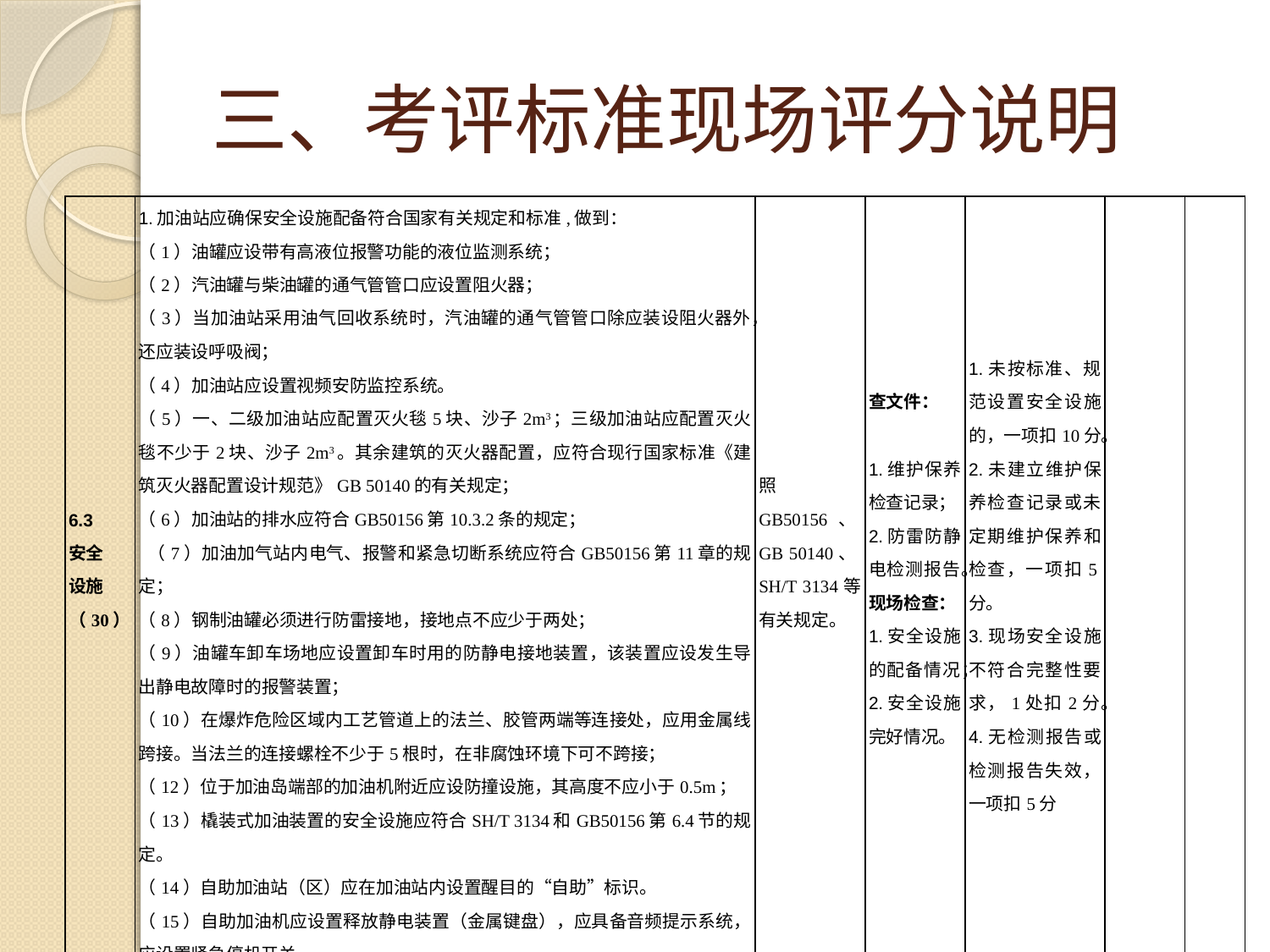

# 三、考评标准现场评分说明
| 6.3 安全 设施 （30） | 1.加油站应确保安全设施配备符合国家有关规定和标准,做到： （1）油罐应设带有高液位报警功能的液位监测系统； （2）汽油罐与柴油罐的通气管管口应设置阻火器； （3）当加油站采用油气回收系统时，汽油罐的通气管管口除应装设阻火器外，还应装设呼吸阀； （4）加油站应设置视频安防监控系统。 （5）一、二级加油站应配置灭火毯5块、沙子2m3；三级加油站应配置灭火毯不少于2块、沙子2m3。其余建筑的灭火器配置，应符合现行国家标准《建筑灭火器配置设计规范》GB 50140的有关规定； （6）加油站的排水应符合GB50156第10.3.2条的规定；  （7）加油加气站内电气、报警和紧急切断系统应符合GB50156第11章的规定； （8）钢制油罐必须进行防雷接地，接地点不应少于两处； （9）油罐车卸车场地应设置卸车时用的防静电接地装置，该装置应设发生导出静电故障时的报警装置； （10）在爆炸危险区域内工艺管道上的法兰、胶管两端等连接处，应用金属线跨接。当法兰的连接螺栓不少于5根时，在非腐蚀环境下可不跨接； （12）位于加油岛端部的加油机附近应设防撞设施，其高度不应小于0.5m； （13）橇装式加油装置的安全设施应符合SH/T 3134和GB50156第6.4节的规定。 （14）自助加油站（区）应在加油站内设置醒目的“自助”标识。 （15）自助加油机应设置释放静电装置（金属键盘），应具备音频提示系统，应设置紧急停机开关。 | 照GB50156、GB 50140、SH/T 3134等有关规定。 | 查文件：   1.维护保养检查记录； 2.防雷防静电检测报告。 现场检查： 1.安全设施的配备情况； 2.安全设施完好情况。 | 1.未按标准、规范设置安全设施的，一项扣10分。 2.未建立维护保养检查记录或未定期维护保养和检查，一项扣5分。 3.现场安全设施不符合完整性要求，1处扣2分。 4.无检测报告或检测报告失效，一项扣5分 |  |  |
| --- | --- | --- | --- | --- | --- | --- |